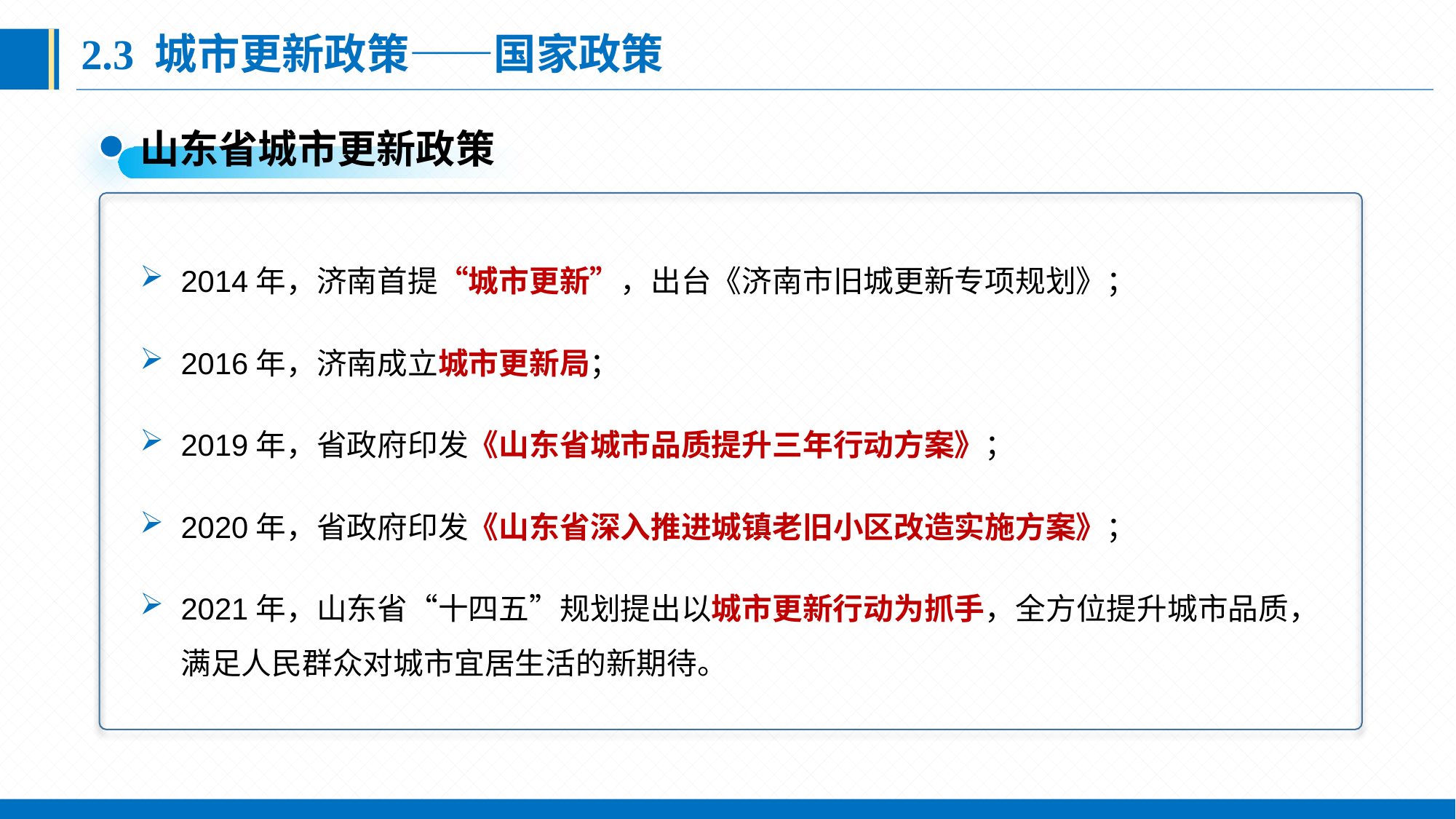

2.3 城市更新政策——国家政策

山东省城市更新政策

2014年，济南首提“城市更新”，出台《济南市旧城更新专项规划》；
2016年，济南成立城市更新局；
2019年，省政府印发《山东省城市品质提升三年行动方案》；
2020年，省政府印发《山东省深入推进城镇老旧小区改造实施方案》；
2021年，山东省“十四五”规划提出以城市更新行动为抓手，全方位提升城市品质，满足人民群众对城市宜居生活的新期待。